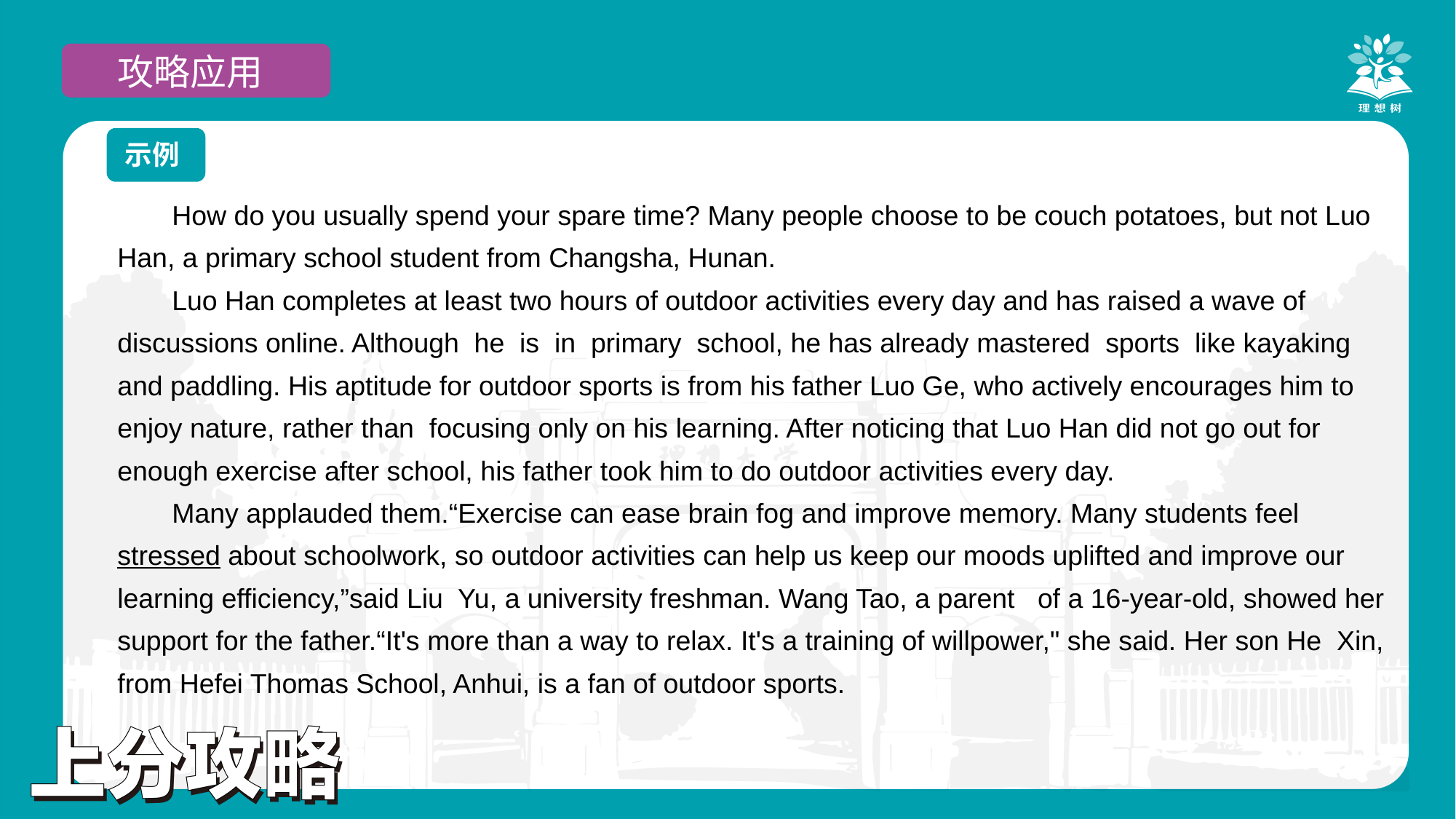

攻略应用

示例
How do you usually spend your spare time? Many people choose to be couch potatoes, but not Luo Han, a primary school student from Changsha, Hunan.
Luo Han completes at least two hours of outdoor activities every day and has raised a wave of discussions online. Although  he  is  in  primary  school, he has already mastered  sports  like kayaking and paddling. His aptitude for outdoor sports is from his father Luo Ge, who actively encourages him to enjoy nature, rather than  focusing only on his learning. After noticing that Luo Han did not go out for enough exercise after school, his father took him to do outdoor activities every day.
Many applauded them.“Exercise can ease brain fog and improve memory. Many students feel stressed about schoolwork, so outdoor activities can help us keep our moods uplifted and improve our learning efficiency,”said Liu  Yu, a university freshman. Wang Tao, a parent   of a 16-year-old, showed her support for the father.“It's more than a way to relax. It's a training of willpower," she said. Her son He  Xin, from Hefei Thomas School, Anhui, is a fan of outdoor sports.